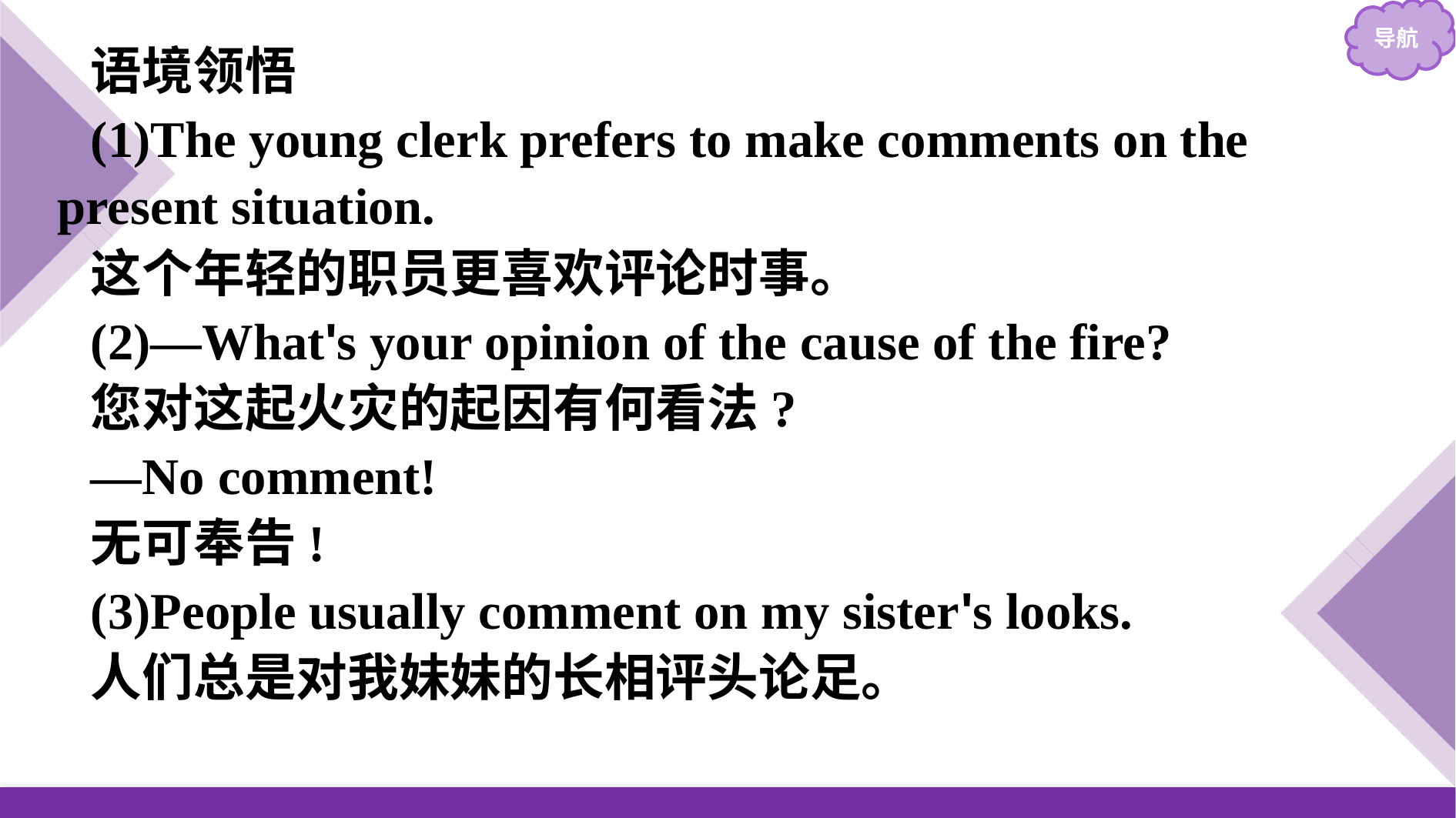

语境领悟
(1)The young clerk prefers to make comments on the present situation.
这个年轻的职员更喜欢评论时事。
(2)—What's your opinion of the cause of the fire?
您对这起火灾的起因有何看法?
—No comment!
无可奉告!
(3)People usually comment on my sister's looks.
人们总是对我妹妹的长相评头论足。